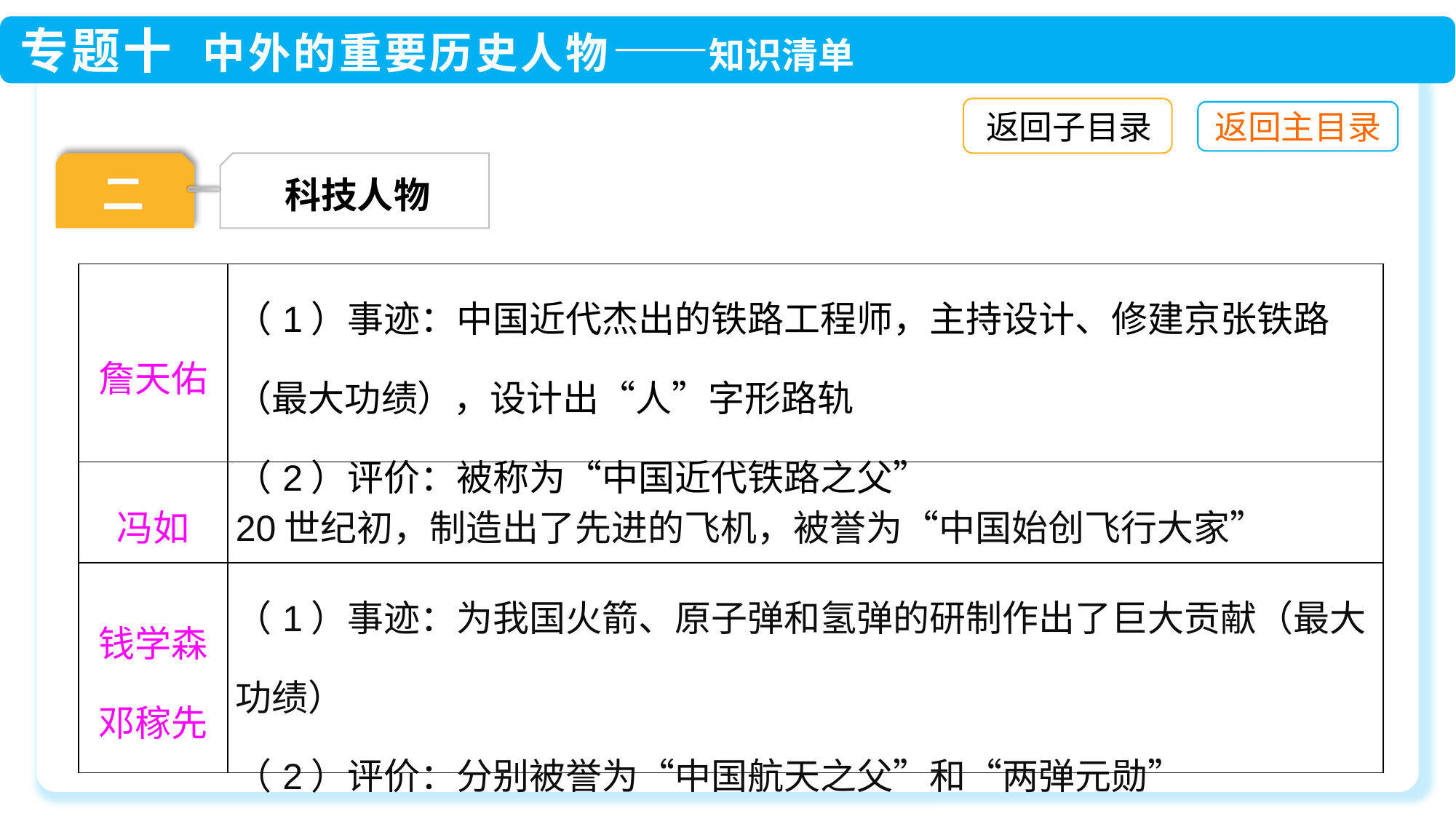

返回子目录
科技人物
二

| 詹天佑 | （1）事迹：中国近代杰出的铁路工程师，主持设计、修建京张铁路（最大功绩），设计出“人”字形路轨 （2）评价：被称为“中国近代铁路之父” |
| --- | --- |
| 冯如 | 20世纪初，制造出了先进的飞机，被誉为“中国始创飞行大家” |
| 钱学森 邓稼先 | （1）事迹：为我国火箭、原子弹和氢弹的研制作出了巨大贡献（最大功绩） （2）评价：分别被誉为“中国航天之父”和“两弹元勋” |